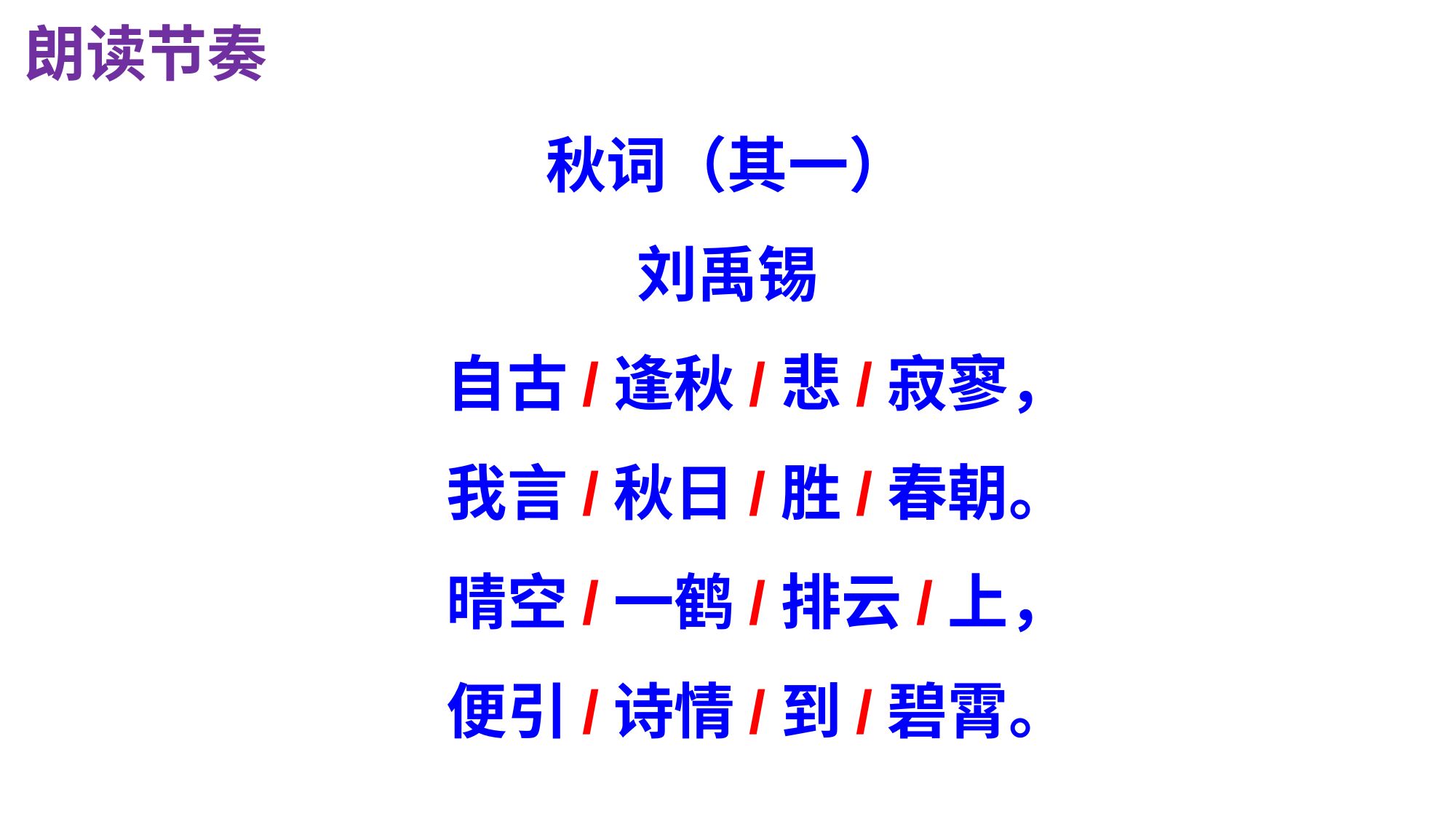

朗读节奏
秋词（其一）
刘禹锡
自古/逢秋/悲/寂寥，
我言/秋日/胜/春朝。
晴空/一鹤/排云/上，
便引/诗情/到/碧霄。